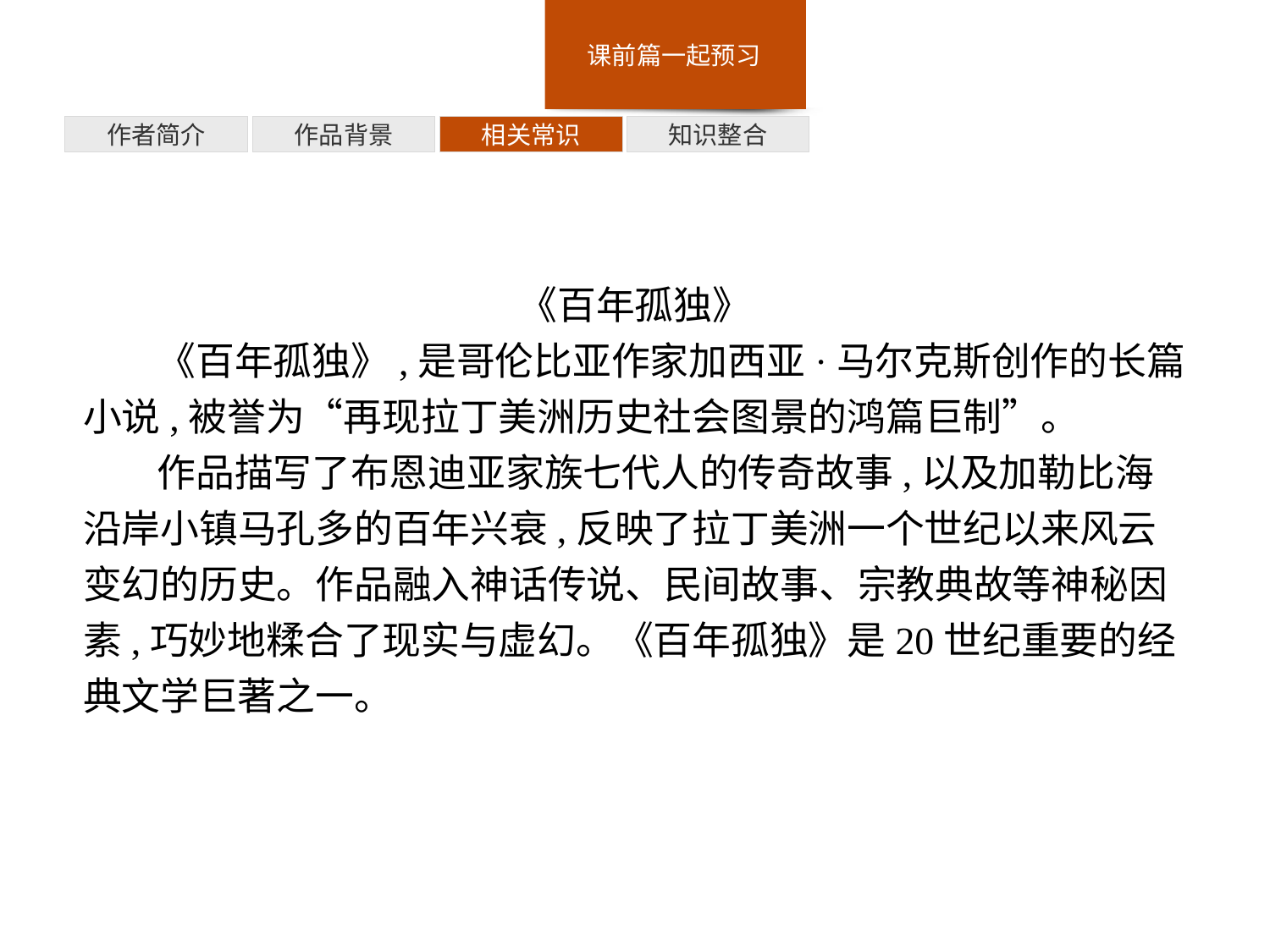

知识整合
相关常识
作品背景
作者简介
《百年孤独》
《百年孤独》,是哥伦比亚作家加西亚·马尔克斯创作的长篇小说,被誉为“再现拉丁美洲历史社会图景的鸿篇巨制”。
作品描写了布恩迪亚家族七代人的传奇故事,以及加勒比海沿岸小镇马孔多的百年兴衰,反映了拉丁美洲一个世纪以来风云变幻的历史。作品融入神话传说、民间故事、宗教典故等神秘因素,巧妙地糅合了现实与虚幻。《百年孤独》是20世纪重要的经典文学巨著之一。